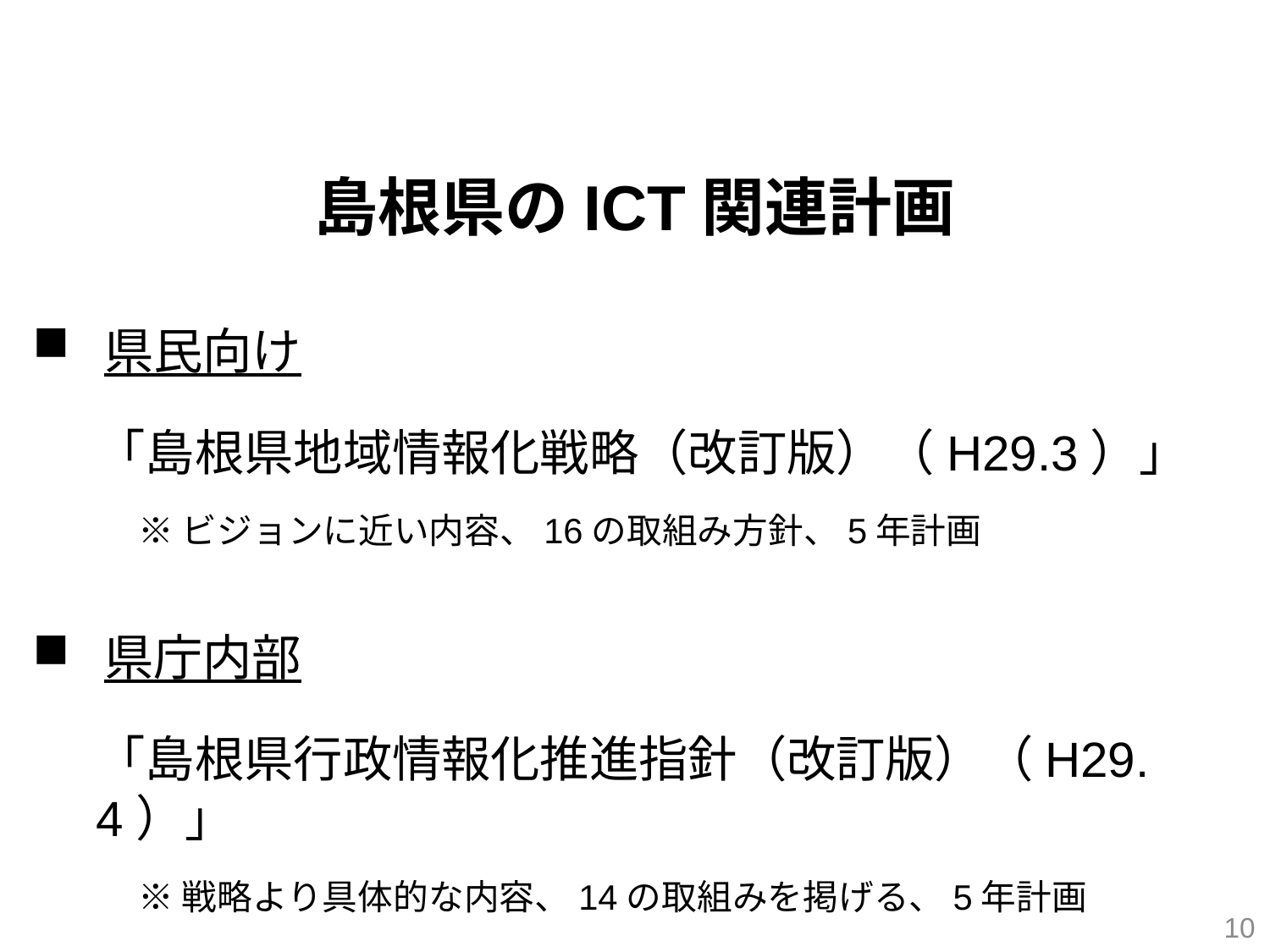

島根県のICT関連計画
県民向け
「島根県地域情報化戦略（改訂版）（H29.3）」
　※ ビジョンに近い内容、16の取組み方針、5年計画
県庁内部
「島根県行政情報化推進指針（改訂版）（H29.4）」
　※ 戦略より具体的な内容、14の取組みを掲げる、5年計画
10